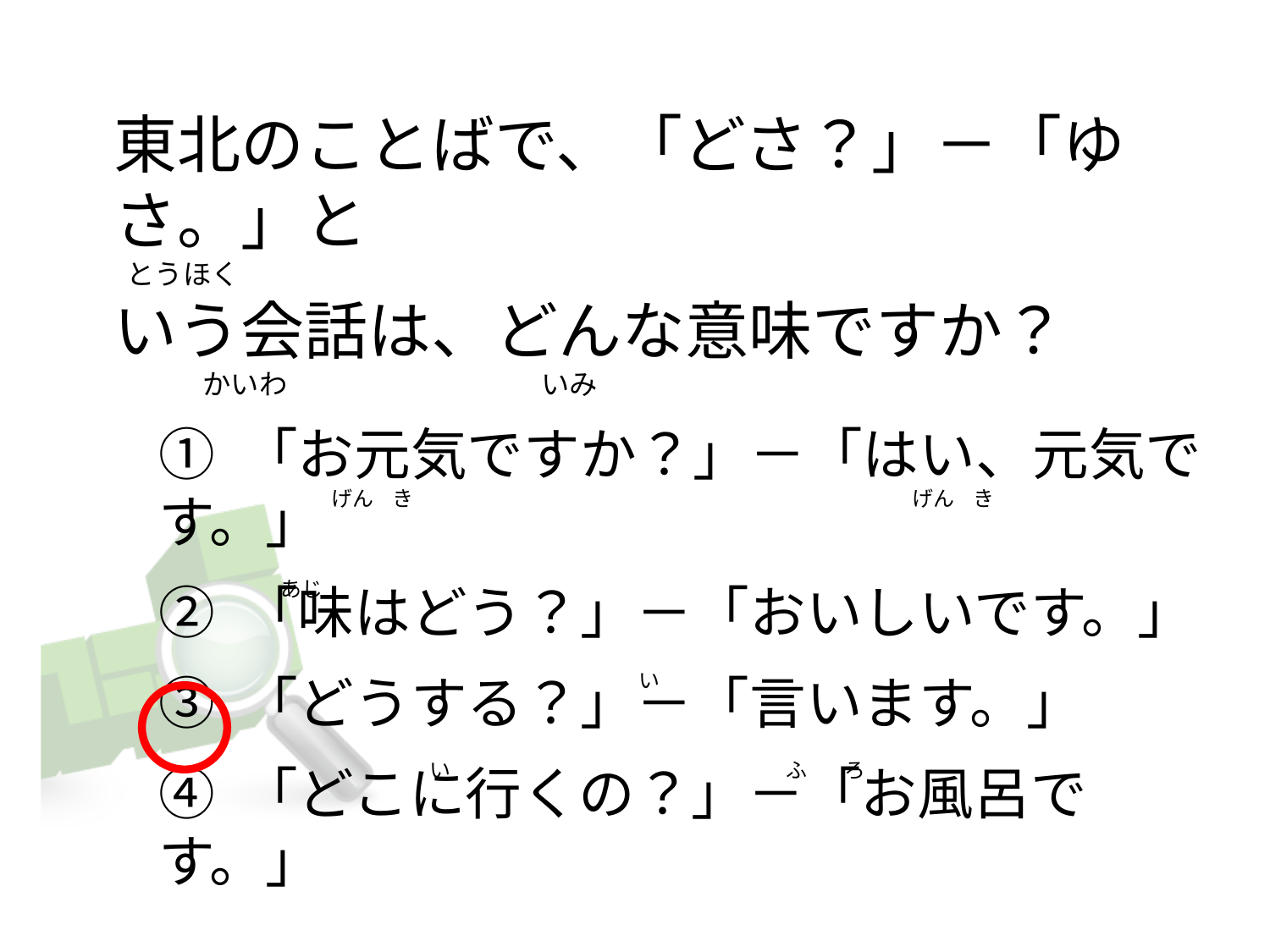

# 東北のことばで、「どさ？」－「ゆさ。」と   とうほく いう会話は、どんな意味ですか？               かいわ                                        いみ
① 「お元気ですか？」－「はい、元気です。」
② 「味はどう？」－「おいしいです。」
③ 「どうする？」－「言います。」
④ 「どこに行くの？」－「お風呂です。」
               げん    き                                                                                                           げん    き
    あじ
                                                                                 い

                                    い                                                                        ふ        ろ